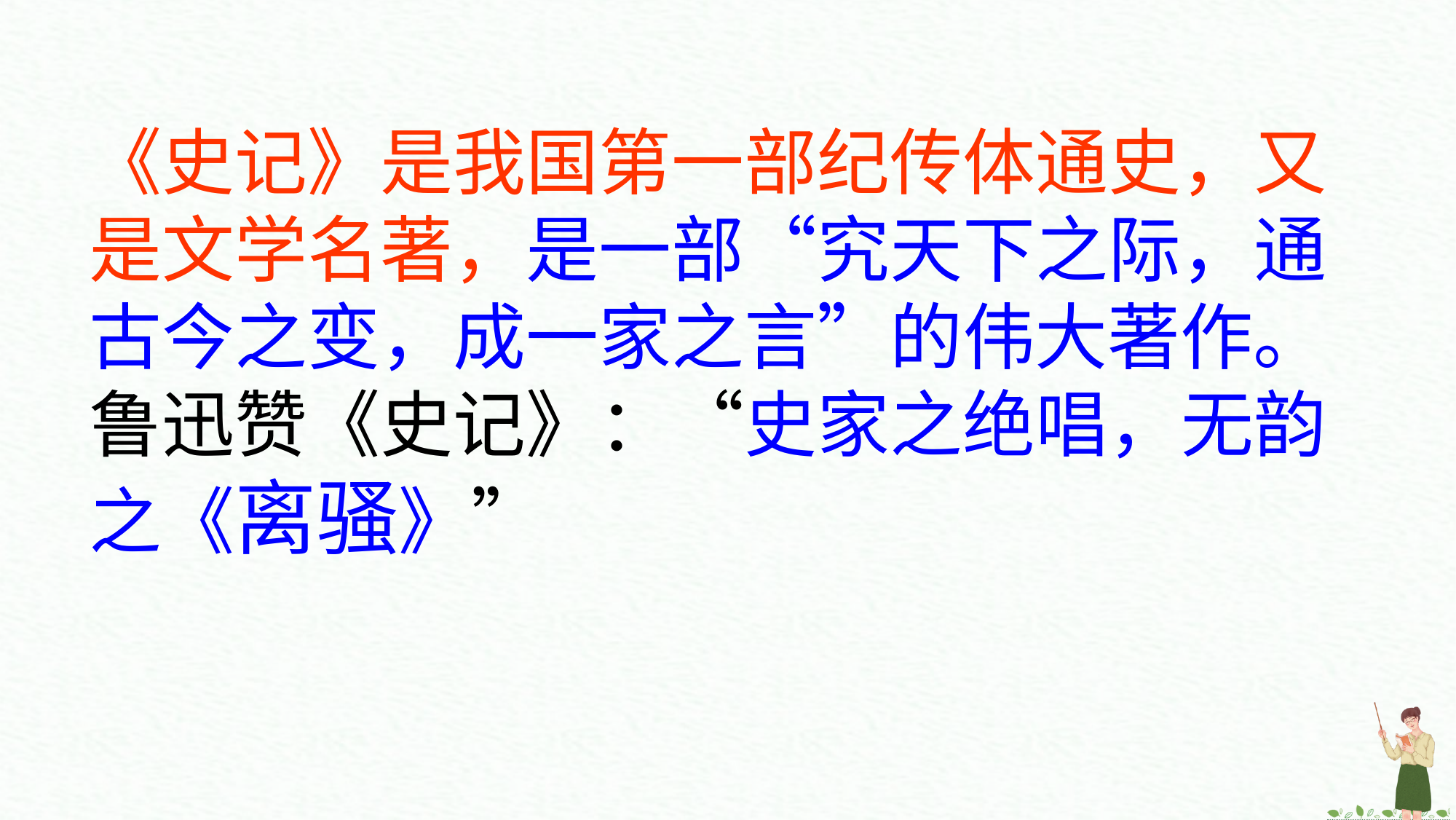

《史记》是我国第一部纪传体通史，又是文学名著，是一部“究天下之际，通古今之变，成一家之言”的伟大著作。鲁迅赞《史记》：“史家之绝唱，无韵之《离骚》”